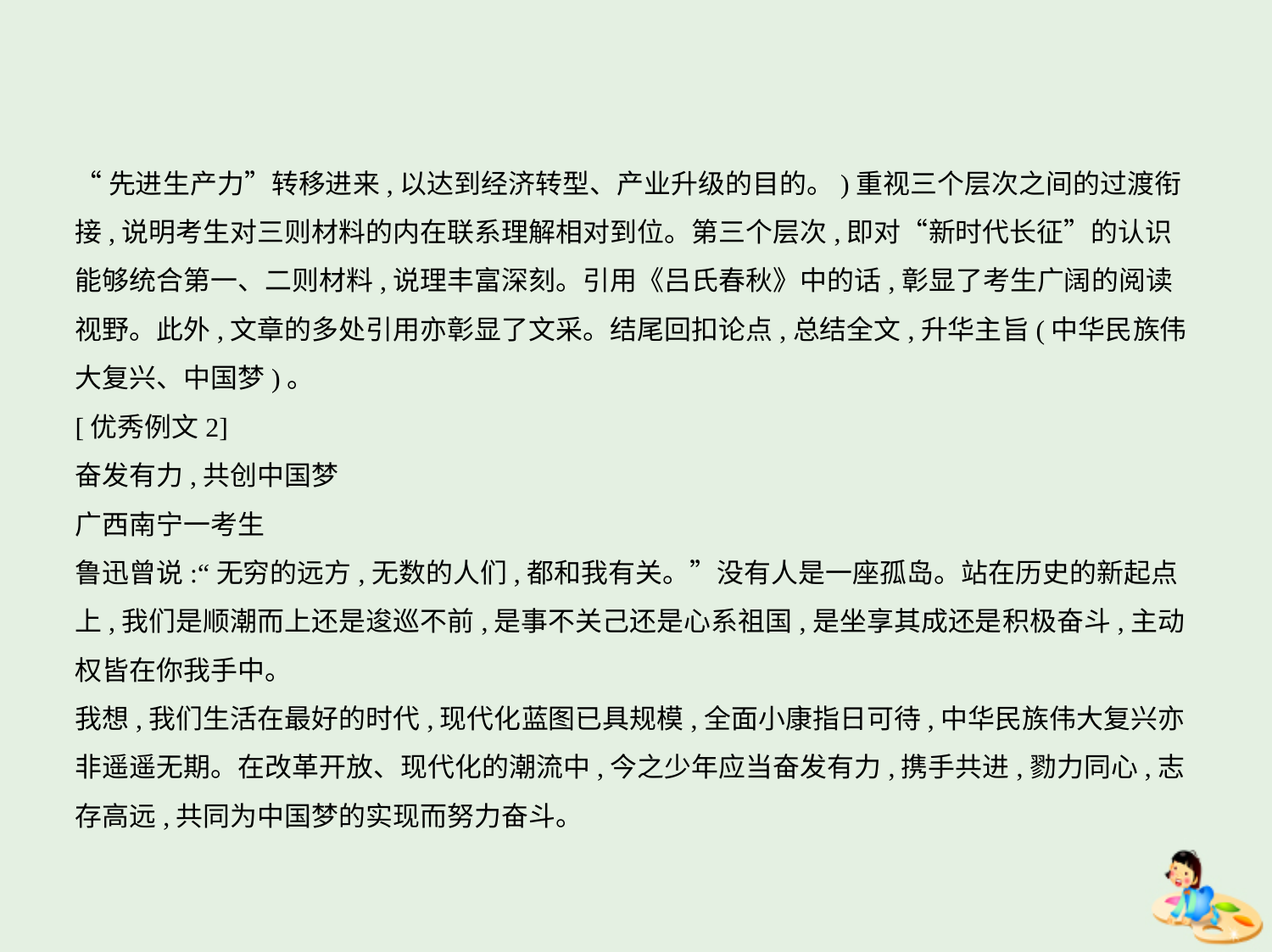

“先进生产力”转移进来,以达到经济转型、产业升级的目的。)重视三个层次之间的过渡衔
接,说明考生对三则材料的内在联系理解相对到位。第三个层次,即对“新时代长征”的认识
能够统合第一、二则材料,说理丰富深刻。引用《吕氏春秋》中的话,彰显了考生广阔的阅读
视野。此外,文章的多处引用亦彰显了文采。结尾回扣论点,总结全文,升华主旨(中华民族伟
大复兴、中国梦)。
[优秀例文2]
奋发有力,共创中国梦
广西南宁一考生
鲁迅曾说:“无穷的远方,无数的人们,都和我有关。”没有人是一座孤岛。站在历史的新起点
上,我们是顺潮而上还是逡巡不前,是事不关己还是心系祖国,是坐享其成还是积极奋斗,主动
权皆在你我手中。
我想,我们生活在最好的时代,现代化蓝图已具规模,全面小康指日可待,中华民族伟大复兴亦
非遥遥无期。在改革开放、现代化的潮流中,今之少年应当奋发有力,携手共进,勠力同心,志
存高远,共同为中国梦的实现而努力奋斗。